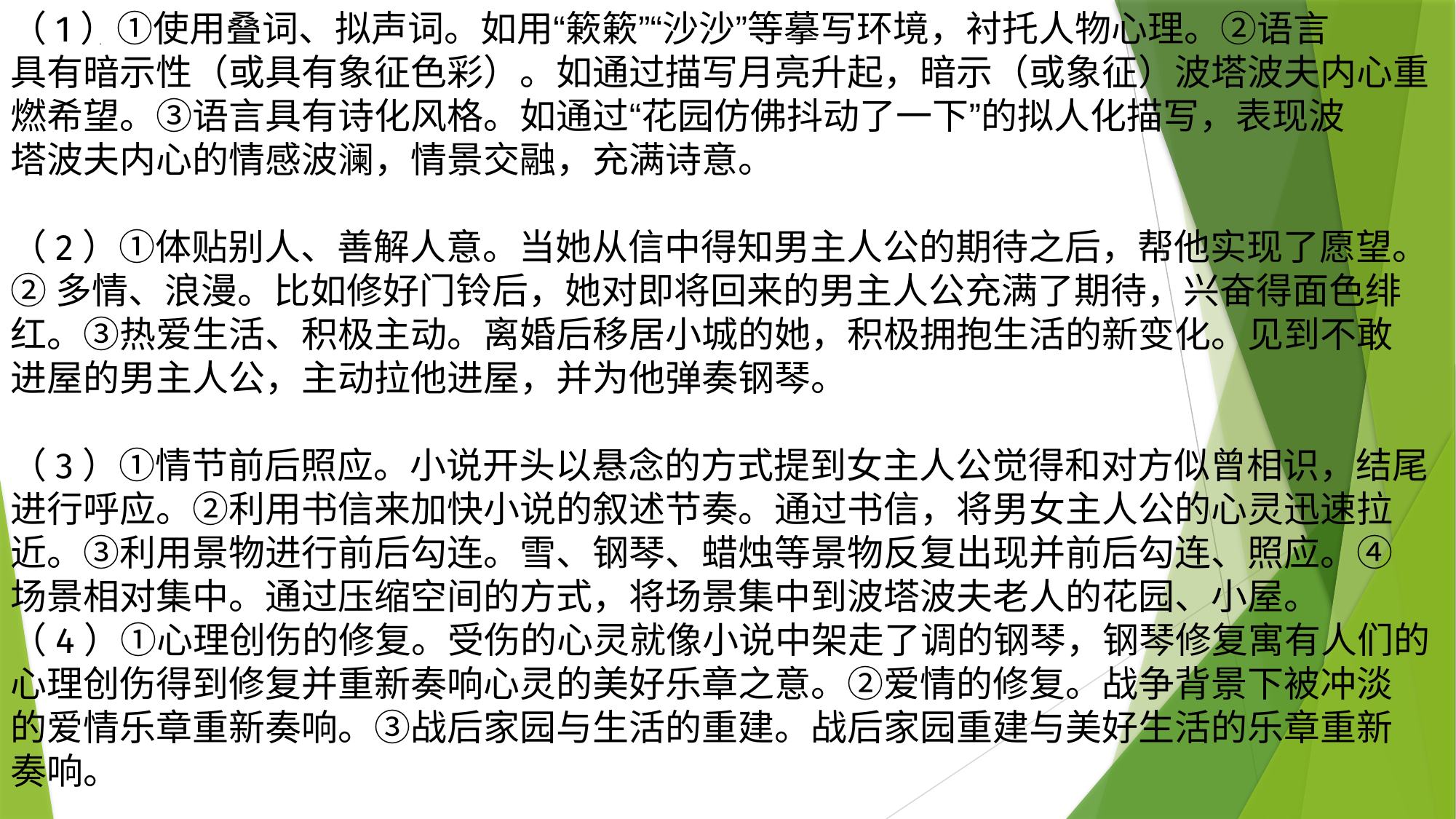

（1）①使用叠词、拟声词。如用“簌簌”“沙沙”等摹写环境，衬托人物心理。②语言
具有暗示性（或具有象征色彩）。如通过描写月亮升起，暗示（或象征）波塔波夫内心重
燃希望。③语言具有诗化风格。如通过“花园仿佛抖动了一下”的拟人化描写，表现波
塔波夫内心的情感波澜，情景交融，充满诗意。

（2）①体贴别人、善解人意。当她从信中得知男主人公的期待之后，帮他实现了愿望。
②多情、浪漫。比如修好门铃后，她对即将回来的男主人公充满了期待，兴奋得面色绯
红。③热爱生活、积极主动。离婚后移居小城的她，积极拥抱生活的新变化。见到不敢
进屋的男主人公，主动拉他进屋，并为他弹奏钢琴。

（3）①情节前后照应。小说开头以悬念的方式提到女主人公觉得和对方似曾相识，结尾
进行呼应。②利用书信来加快小说的叙述节奏。通过书信，将男女主人公的心灵迅速拉
近。③利用景物进行前后勾连。雪、钢琴、蜡烛等景物反复出现并前后勾连、照应。④
场景相对集中。通过压缩空间的方式，将场景集中到波塔波夫老人的花园、小屋。
（4）①心理创伤的修复。受伤的心灵就像小说中架走了调的钢琴，钢琴修复寓有人们的
心理创伤得到修复并重新奏响心灵的美好乐章之意。②爱情的修复。战争背景下被冲淡
的爱情乐章重新奏响。③战后家园与生活的重建。战后家园重建与美好生活的乐章重新
奏响。